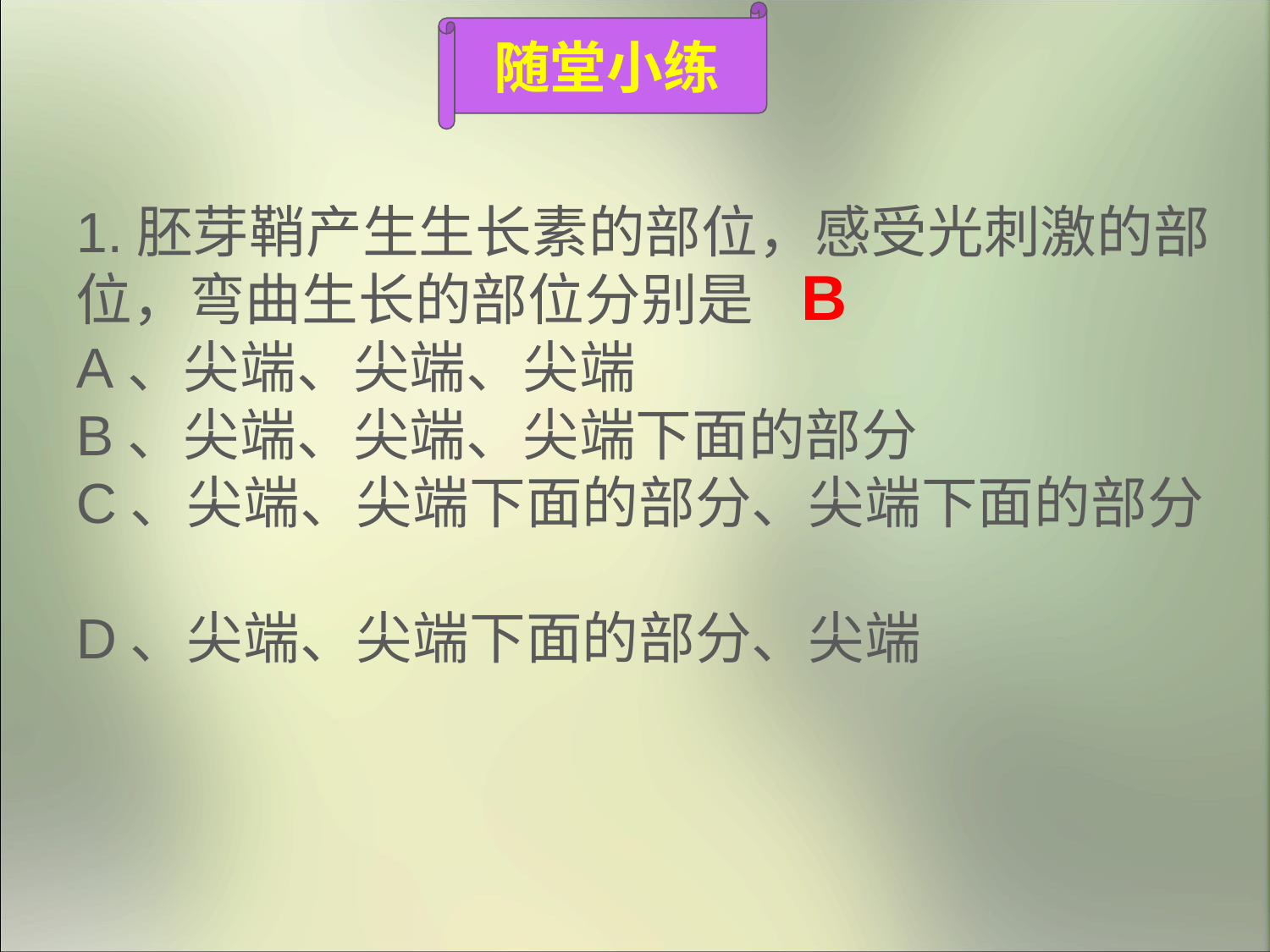

随堂小练
1.胚芽鞘产生生长素的部位，感受光刺激的部位，弯曲生长的部位分别是
A、尖端、尖端、尖端
B、尖端、尖端、尖端下面的部分
C、尖端、尖端下面的部分、尖端下面的部分
D、尖端、尖端下面的部分、尖端
B